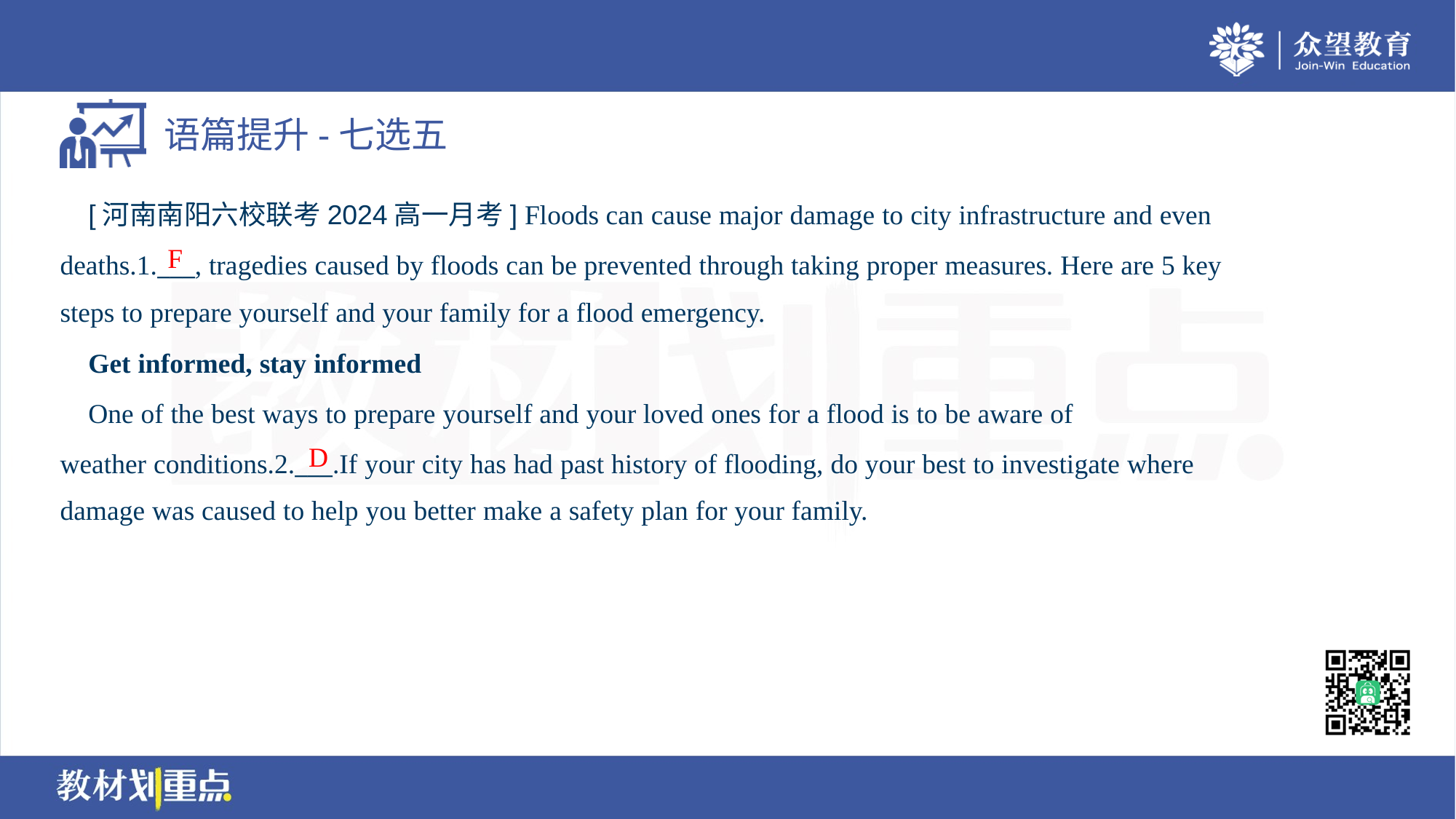

[河南南阳六校联考2024高一月考] Floods can cause major damage to city infrastructure and even
deaths.1.___, tragedies caused by floods can be prevented through taking proper measures. Here are 5 key
steps to prepare yourself and your family for a flood emergency.
F
    Get informed, stay informed
    One of the best ways to prepare yourself and your loved ones for a flood is to be aware of
weather conditions.2.___.If your city has had past history of flooding, do your best to investigate where
damage was caused to help you better make a safety plan for your family.
D